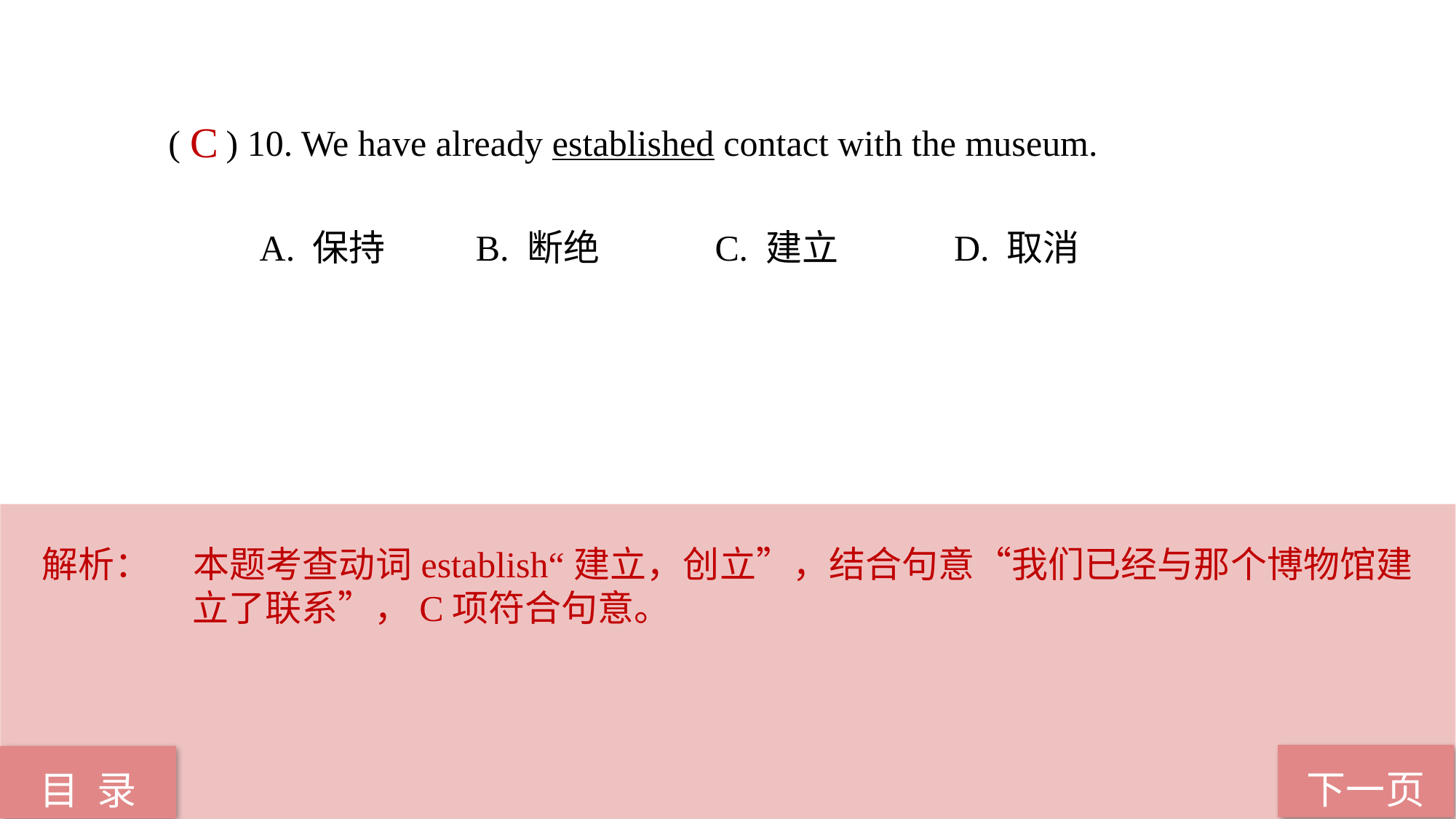

(     ) 10. We have already established contact with the museum.

          A. 保持          B. 断绝             C. 建立             D. 取消
C
解析：	本题考查动词establish“建立，创立”，结合句意“我们已经与那个博物馆建立了联系”，C项符合句意。